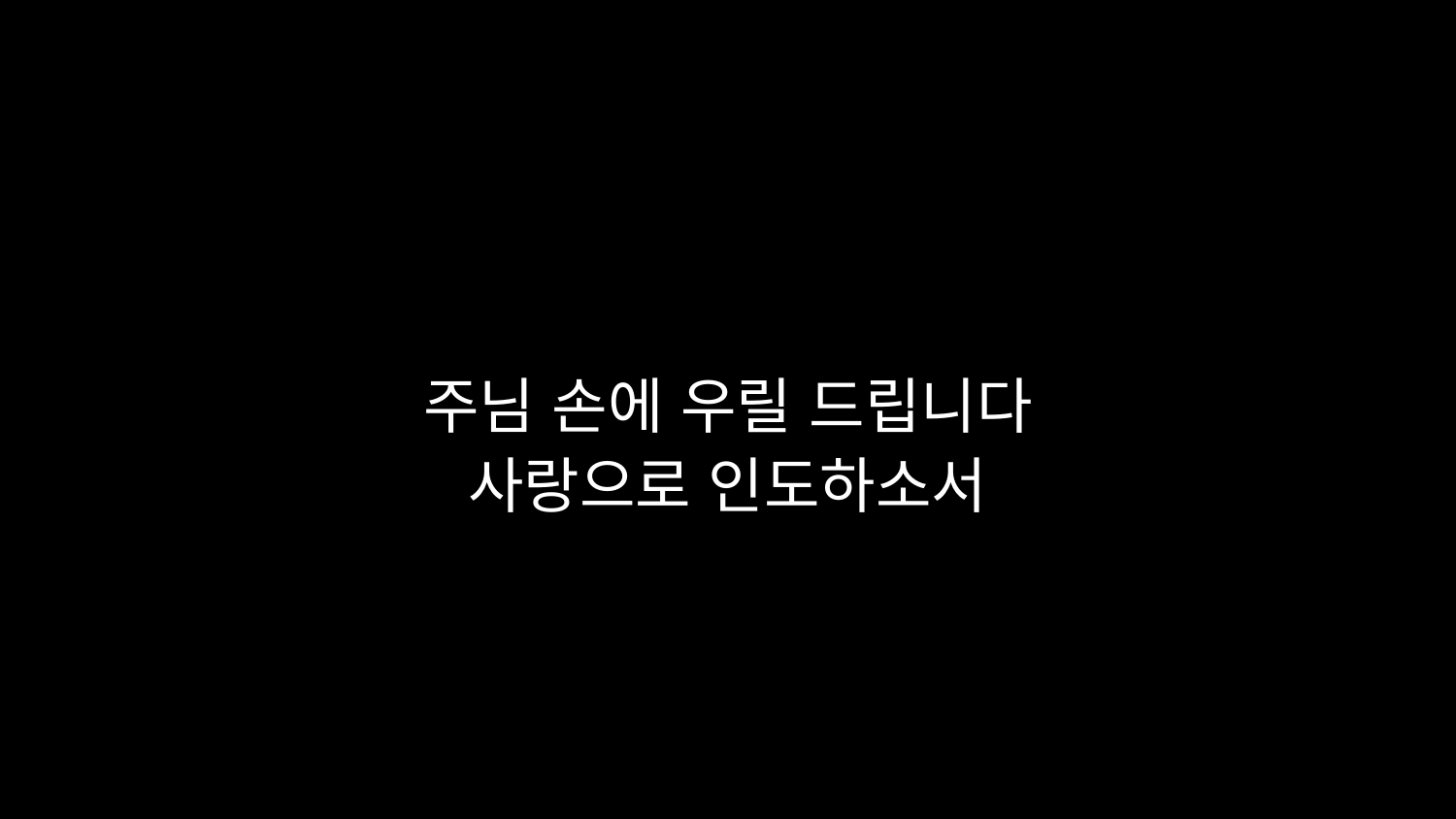

# 주님 손에 우릴 드립니다 사랑으로 인도하소서